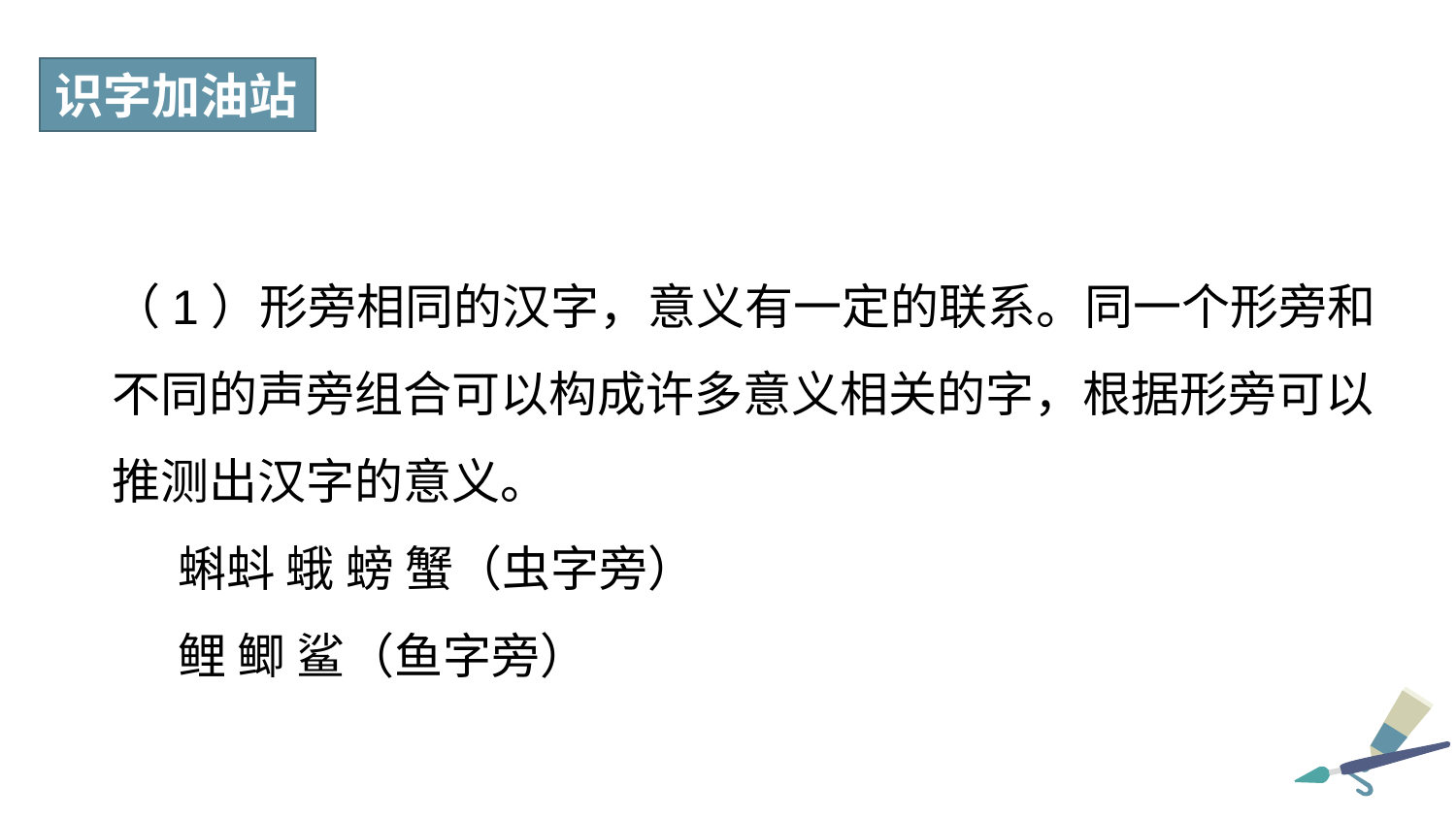

识字加油站
（1）形旁相同的汉字，意义有一定的联系。同一个形旁和不同的声旁组合可以构成许多意义相关的字，根据形旁可以推测出汉字的意义。
     蝌蚪 蛾 螃 蟹（虫字旁）
     鲤 鲫 鲨（鱼字旁）